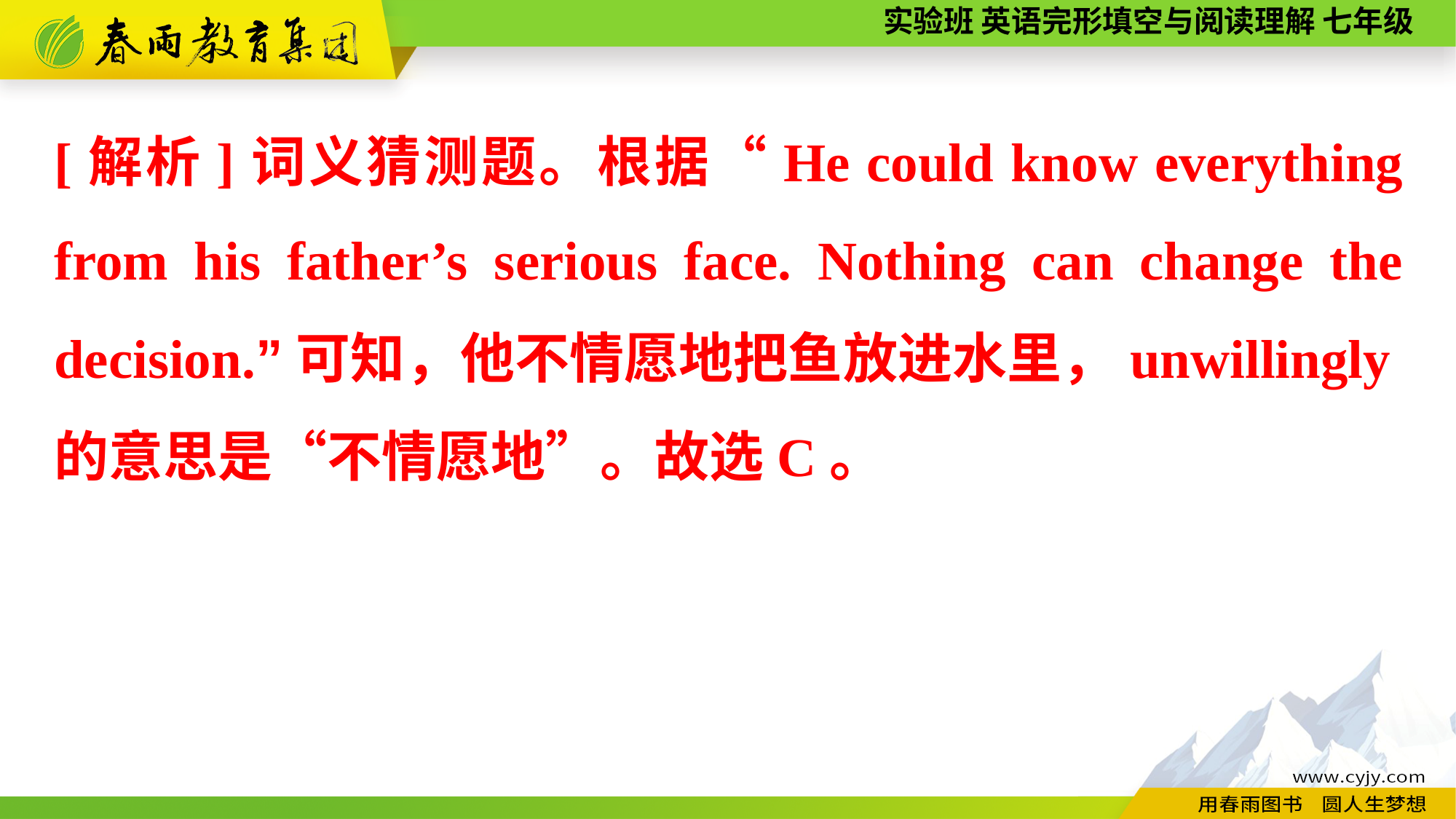

[解析]词义猜测题。根据“He could know everything from his father’s serious face. Nothing can change the decision.”可知，他不情愿地把鱼放进水里，unwillingly的意思是“不情愿地”。故选C。